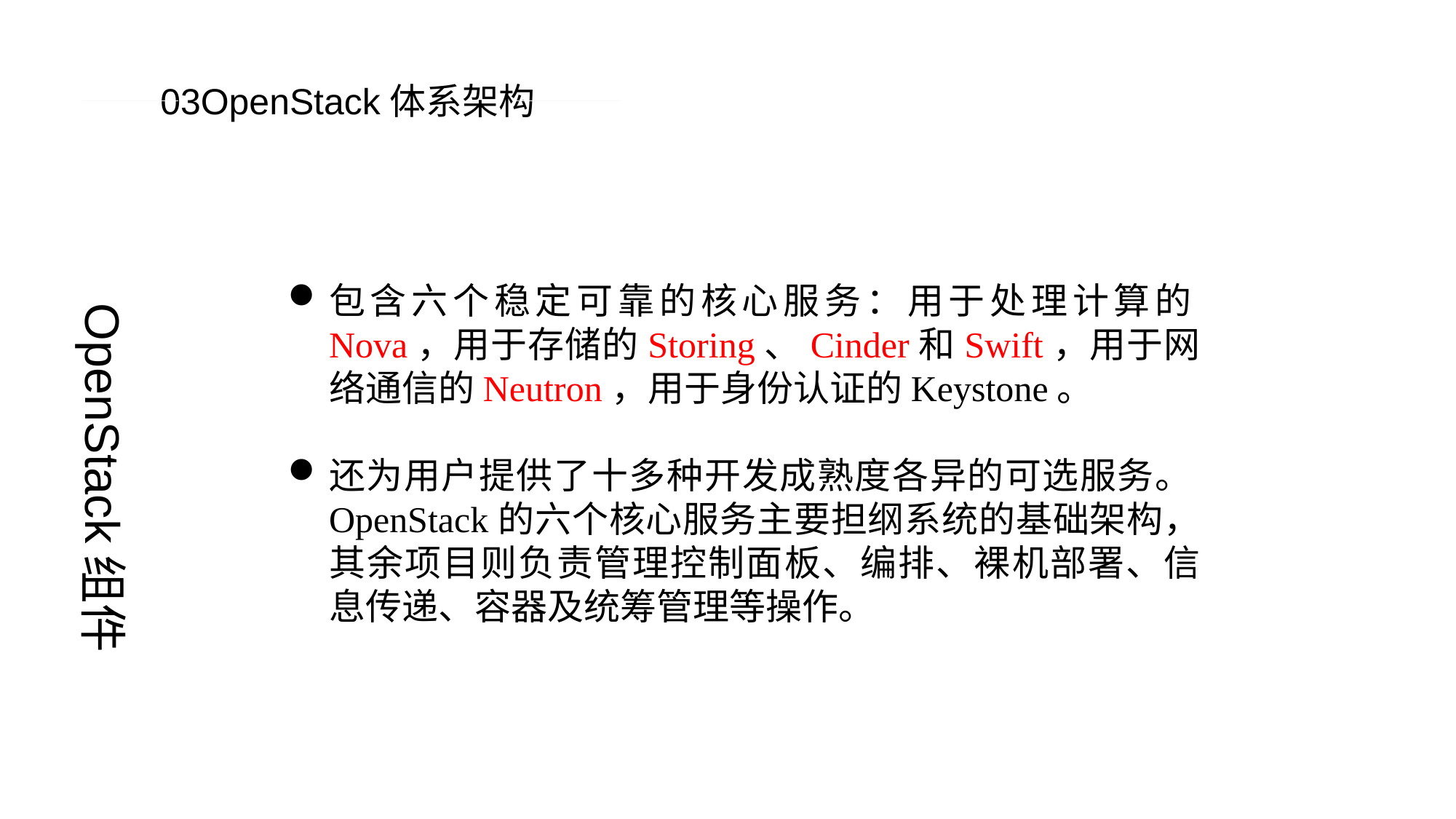

03OpenStack体系架构
包含六个稳定可靠的核心服务：用于处理计算的Nova，用于存储的Storing、Cinder和Swift，用于网络通信的Neutron，用于身份认证的Keystone。

还为用户提供了十多种开发成熟度各异的可选服务。OpenStack的六个核心服务主要担纲系统的基础架构，其余项目则负责管理控制面板、编排、裸机部署、信息传递、容器及统筹管理等操作。
OpenStack组件
PPT模板 http://www.1ppt.com/moban/